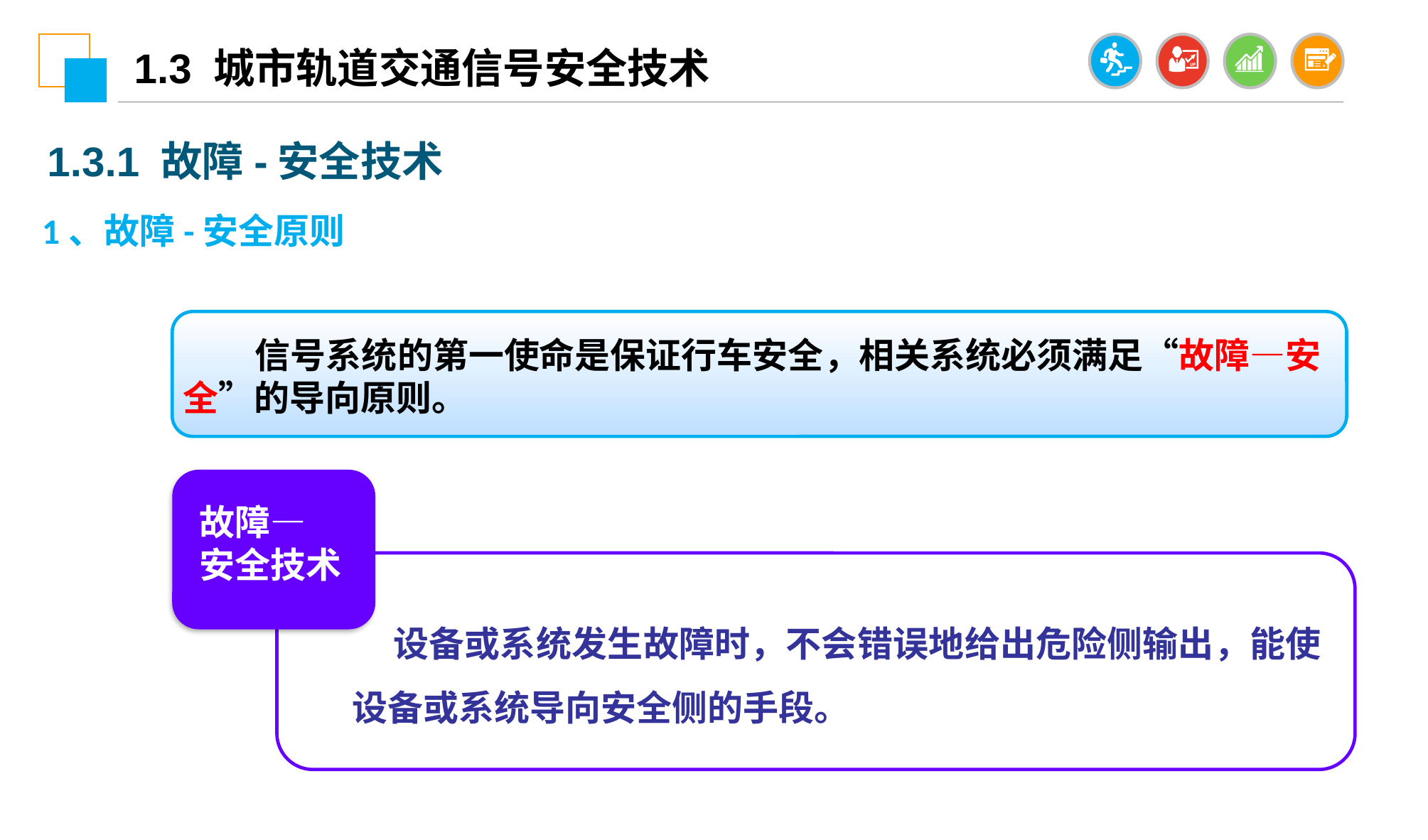

1.3 城市轨道交通信号安全技术
1.3.1 故障-安全技术
1、故障-安全原则

        信号系统的第一使命是保证行车安全，相关系统必须满足“故障—安全”的导向原则。

故障—
安全技术

    设备或系统发生故障时，不会错误地给出危险侧输出，能使设备或系统导向安全侧的手段。